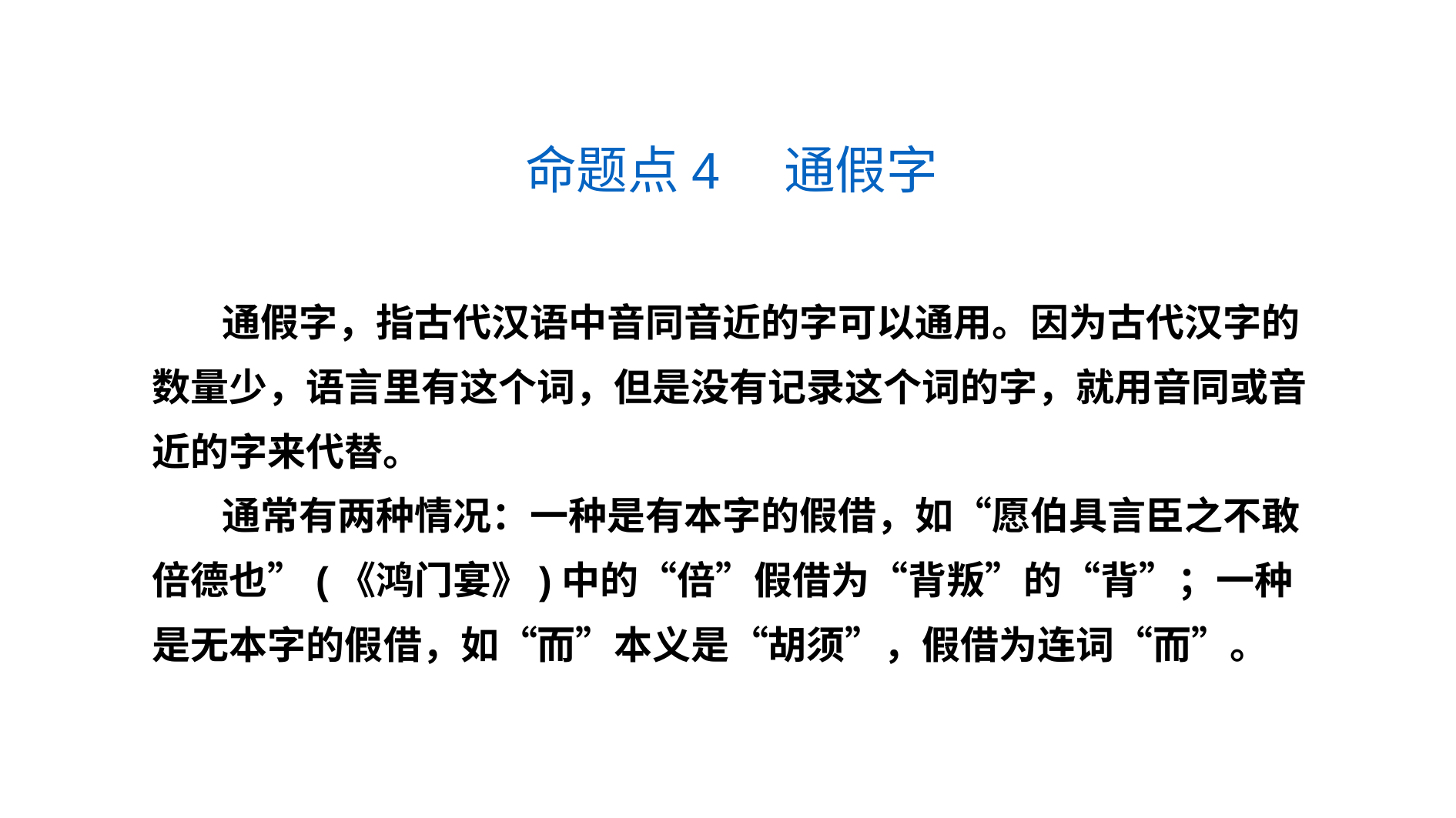

命题点4　通假字
       通假字，指古代汉语中音同音近的字可以通用。因为古代汉字的数量少，语言里有这个词，但是没有记录这个词的字，就用音同或音近的字来代替。
       通常有两种情况：一种是有本字的假借，如“愿伯具言臣之不敢倍德也”(《鸿门宴》)中的“倍”假借为“背叛”的“背”；一种是无本字的假借，如“而”本义是“胡须”，假借为连词“而”。